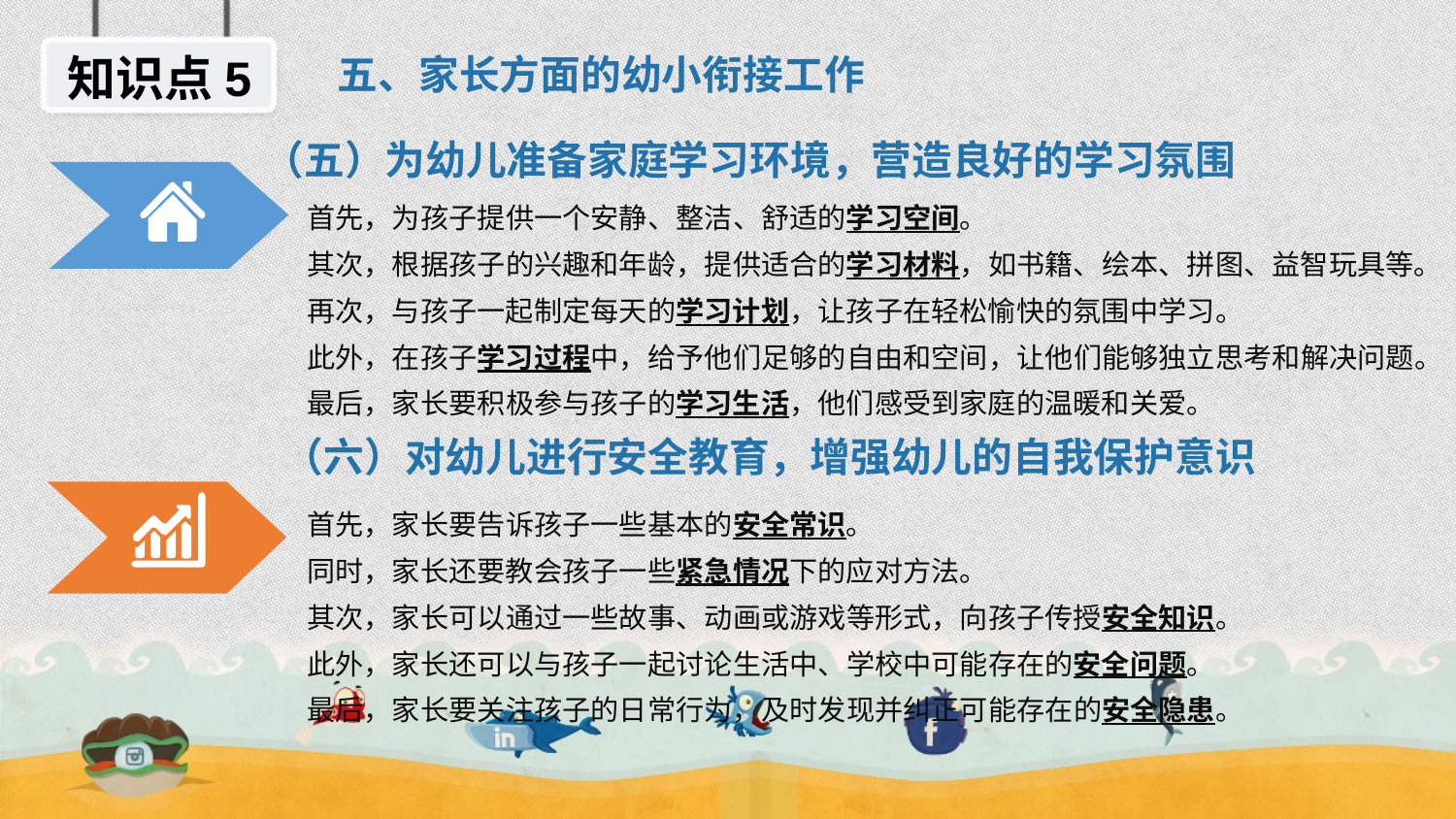

知识点5
五、家长方面的幼小衔接工作
                 （五）为幼儿准备家庭学习环境，营造良好的学习氛围

首先，为孩子提供一个安静、整洁、舒适的学习空间。
其次，根据孩子的兴趣和年龄，提供适合的学习材料，如书籍、绘本、拼图、益智玩具等。
再次，与孩子一起制定每天的学习计划，让孩子在轻松愉快的氛围中学习。
此外，在孩子学习过程中，给予他们足够的自由和空间，让他们能够独立思考和解决问题。
最后，家长要积极参与孩子的学习生活，他们感受到家庭的温暖和关爱。
（六）对幼儿进行安全教育，增强幼儿的自我保护意识

首先，家长要告诉孩子一些基本的安全常识。
同时，家长还要教会孩子一些紧急情况下的应对方法。
其次，家长可以通过一些故事、动画或游戏等形式，向孩子传授安全知识。
此外，家长还可以与孩子一起讨论生活中、学校中可能存在的安全问题。
最后，家长要关注孩子的日常行为，及时发现并纠正可能存在的安全隐患。